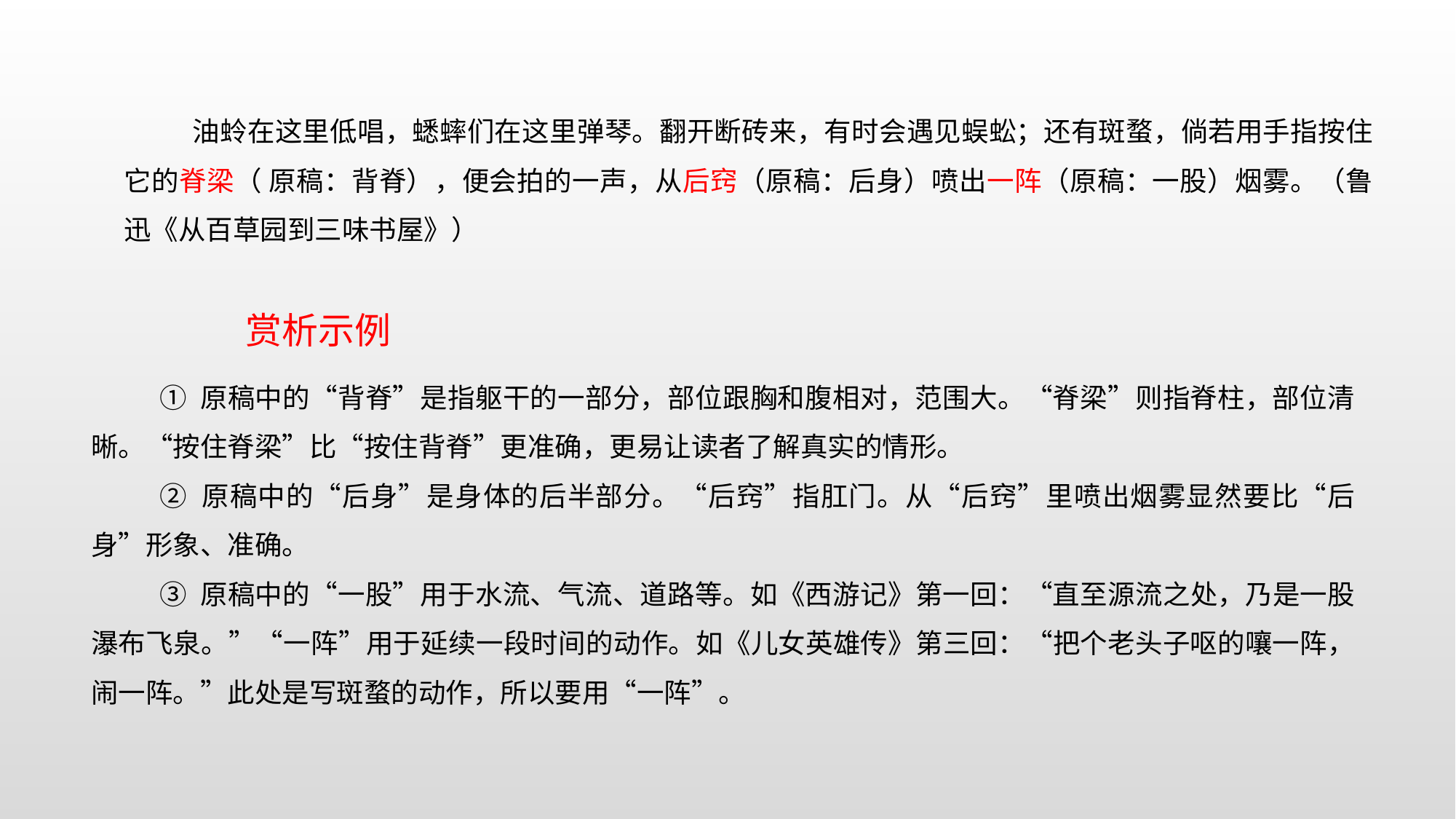

油蛉在这里低唱，蟋蟀们在这里弹琴。翻开断砖来，有时会遇见蜈蚣；还有斑蝥，倘若用手指按住它的脊梁（ 原稿：背脊），便会拍的一声，从后窍（原稿：后身）喷出一阵（原稿：一股）烟雾。（鲁迅《从百草园到三味书屋》）
赏析示例
① 原稿中的“背脊”是指躯干的一部分，部位跟胸和腹相对，范围大。“脊梁”则指脊柱，部位清晰。“按住脊梁”比“按住背脊”更准确，更易让读者了解真实的情形。
② 原稿中的“后身”是身体的后半部分。“后窍”指肛门。从“后窍”里喷出烟雾显然要比“后身”形象、准确。
③ 原稿中的“一股”用于水流、气流、道路等。如《西游记》第一回：“直至源流之处，乃是一股瀑布飞泉。”“一阵”用于延续一段时间的动作。如《儿女英雄传》第三回：“把个老头子呕的嚷一阵，闹一阵。”此处是写斑蝥的动作，所以要用“一阵”。